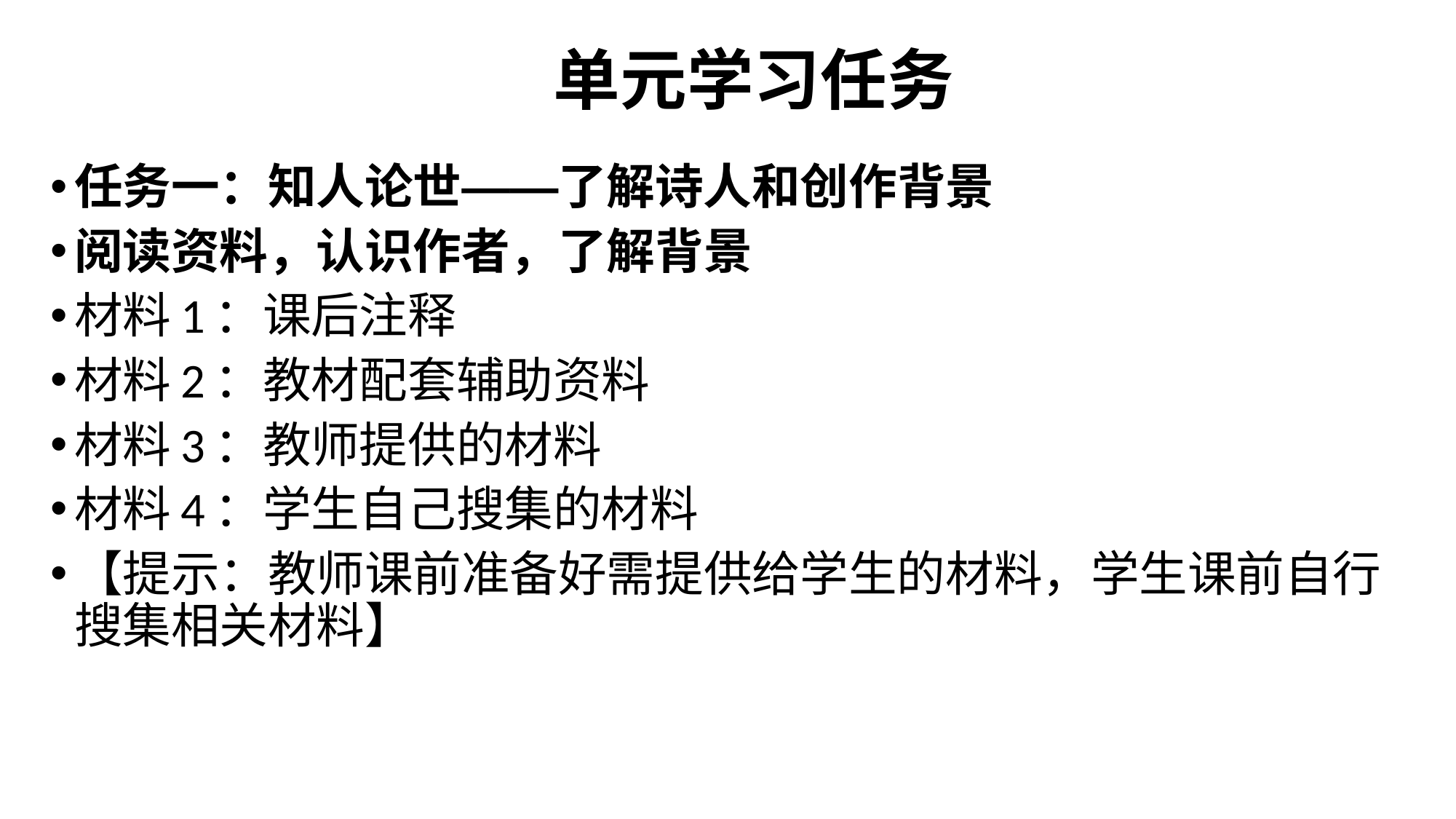

# 单元学习任务
任务一：知人论世——了解诗人和创作背景
阅读资料，认识作者，了解背景
材料1：课后注释
材料2：教材配套辅助资料
材料3：教师提供的材料
材料4：学生自己搜集的材料
【提示：教师课前准备好需提供给学生的材料，学生课前自行搜集相关材料】